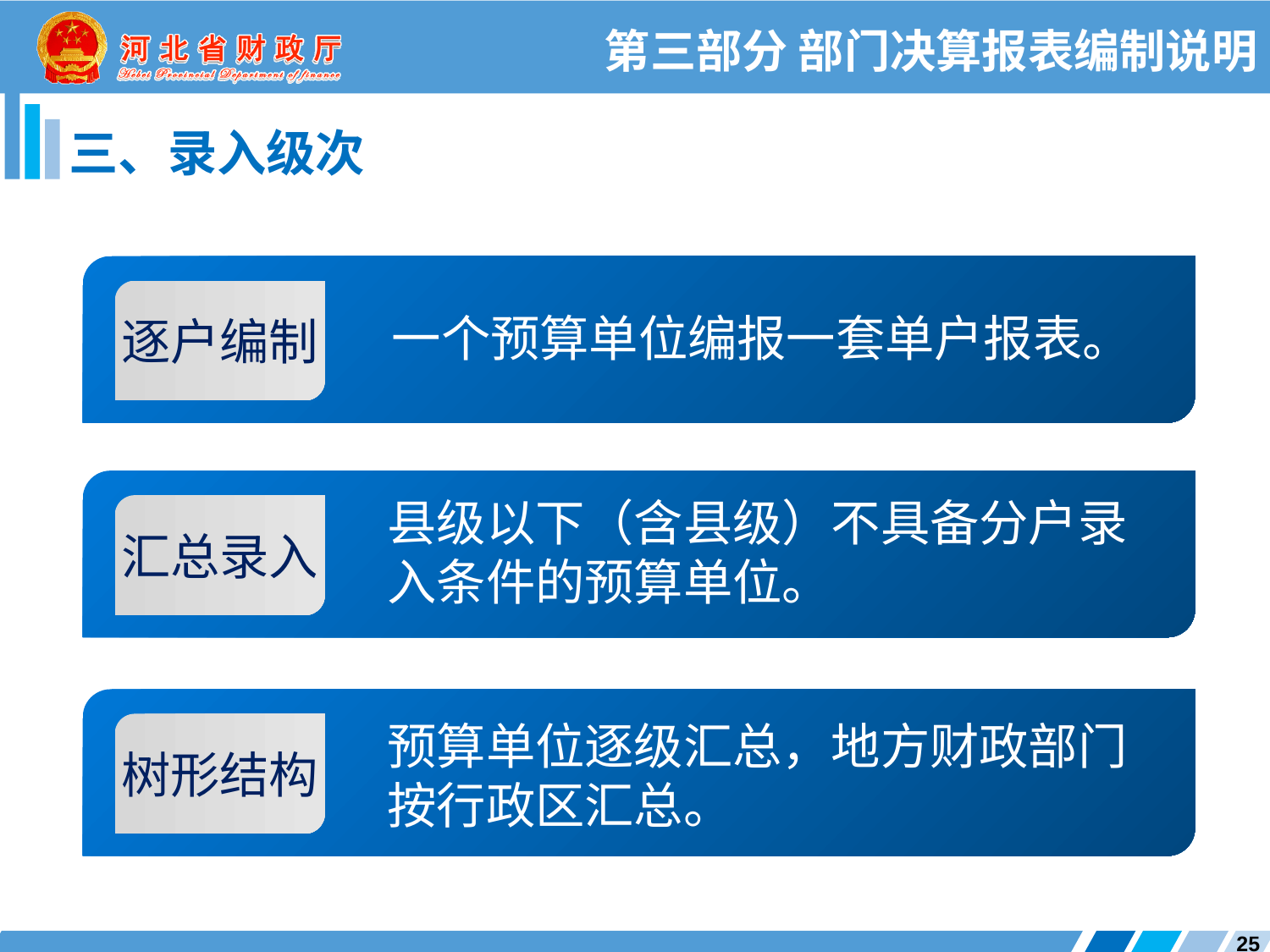

第三部分 部门决算报表编制说明
三、录入级次

逐户编制
一个预算单位编报一套单户报表。

县级以下（含县级）不具备分户录入条件的预算单位。
汇总录入

预算单位逐级汇总，地方财政部门按行政区汇总。
树形结构
25